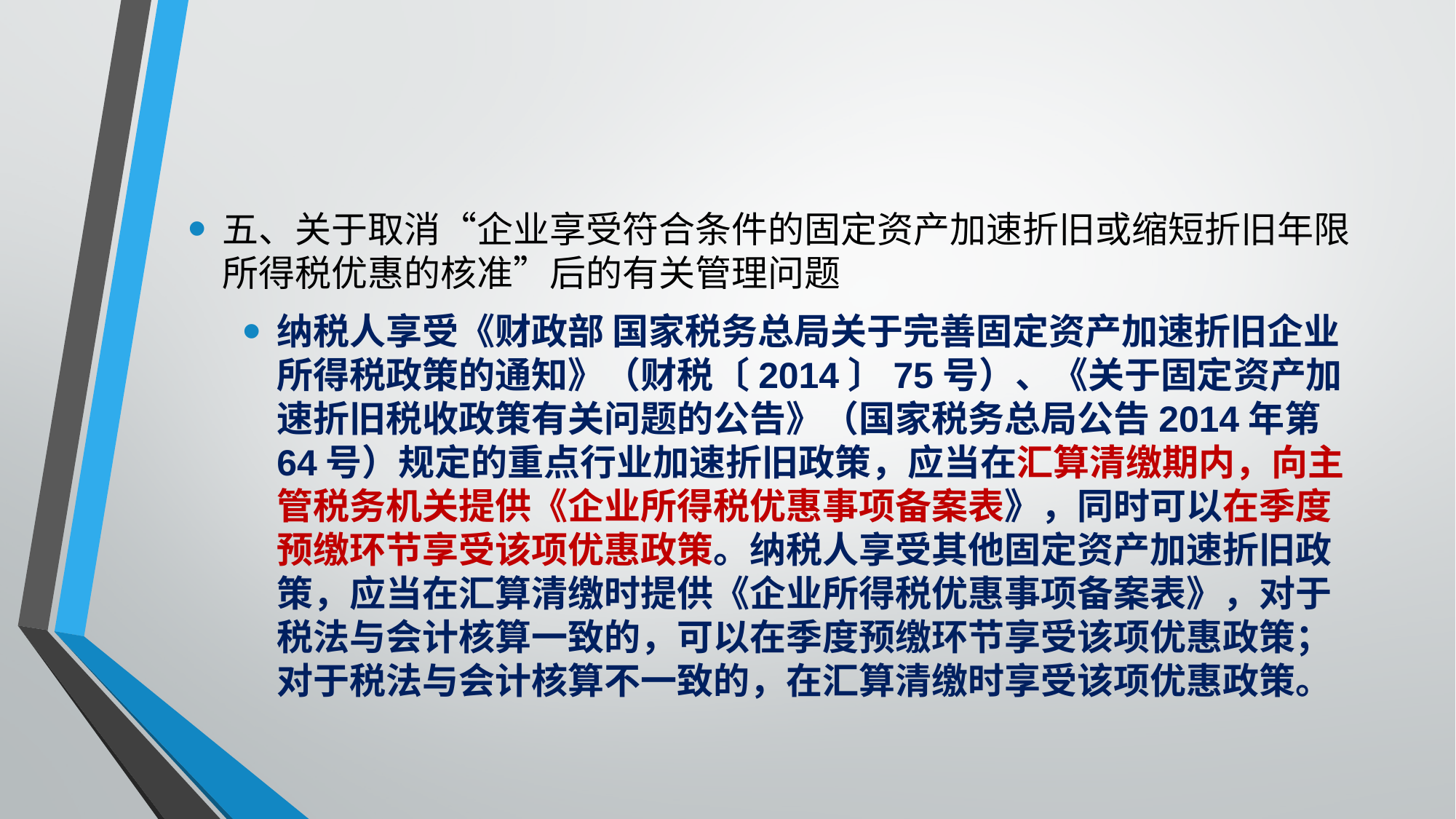

#
五、关于取消“企业享受符合条件的固定资产加速折旧或缩短折旧年限所得税优惠的核准”后的有关管理问题
纳税人享受《财政部 国家税务总局关于完善固定资产加速折旧企业所得税政策的通知》（财税〔2014〕75号）、《关于固定资产加速折旧税收政策有关问题的公告》（国家税务总局公告2014年第64号）规定的重点行业加速折旧政策，应当在汇算清缴期内，向主管税务机关提供《企业所得税优惠事项备案表》，同时可以在季度预缴环节享受该项优惠政策。纳税人享受其他固定资产加速折旧政策，应当在汇算清缴时提供《企业所得税优惠事项备案表》，对于税法与会计核算一致的，可以在季度预缴环节享受该项优惠政策；对于税法与会计核算不一致的，在汇算清缴时享受该项优惠政策。